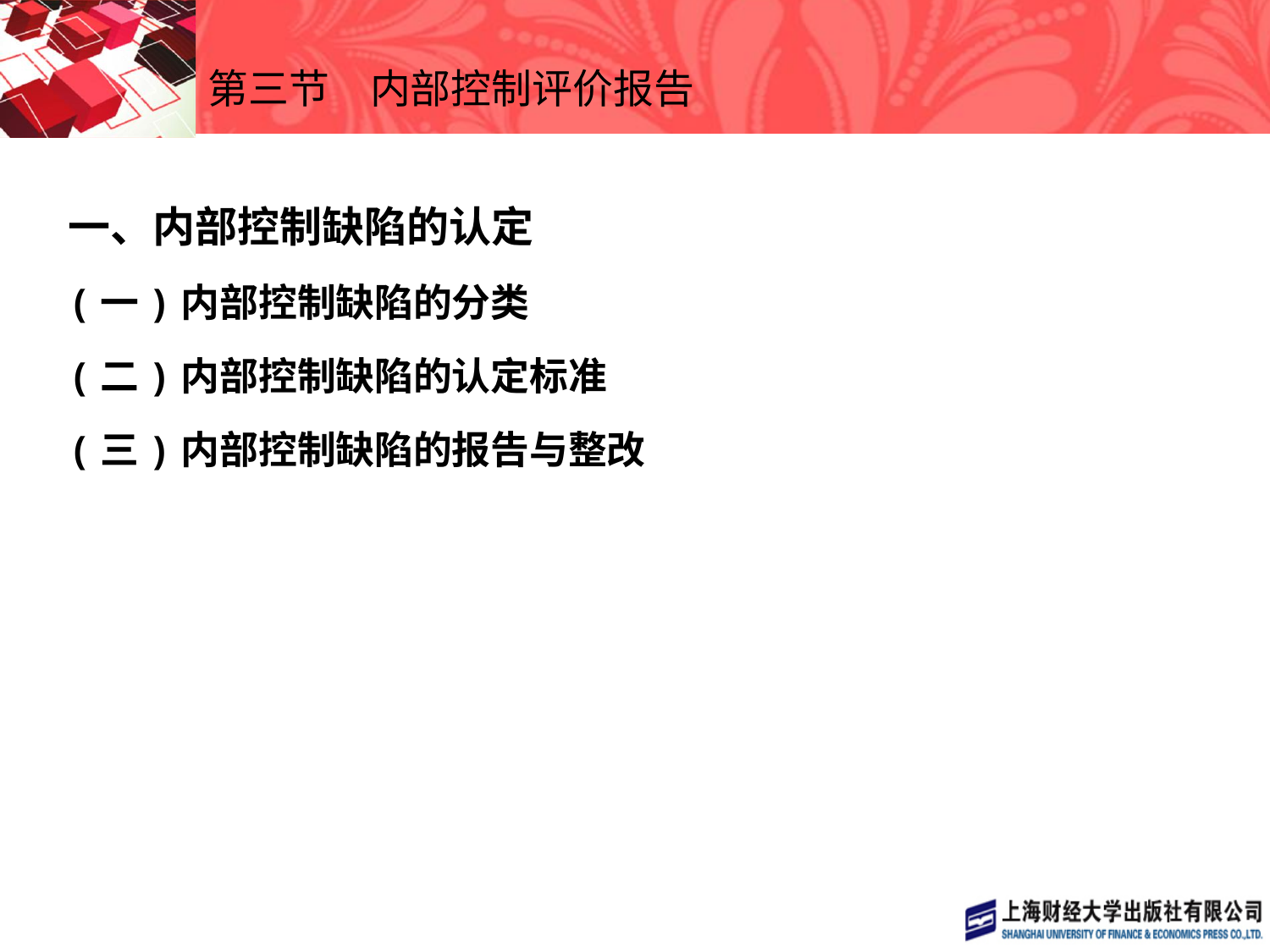

# 第三节　内部控制评价报告
一、内部控制缺陷的认定
(一)内部控制缺陷的分类
(二)内部控制缺陷的认定标准
(三)内部控制缺陷的报告与整改